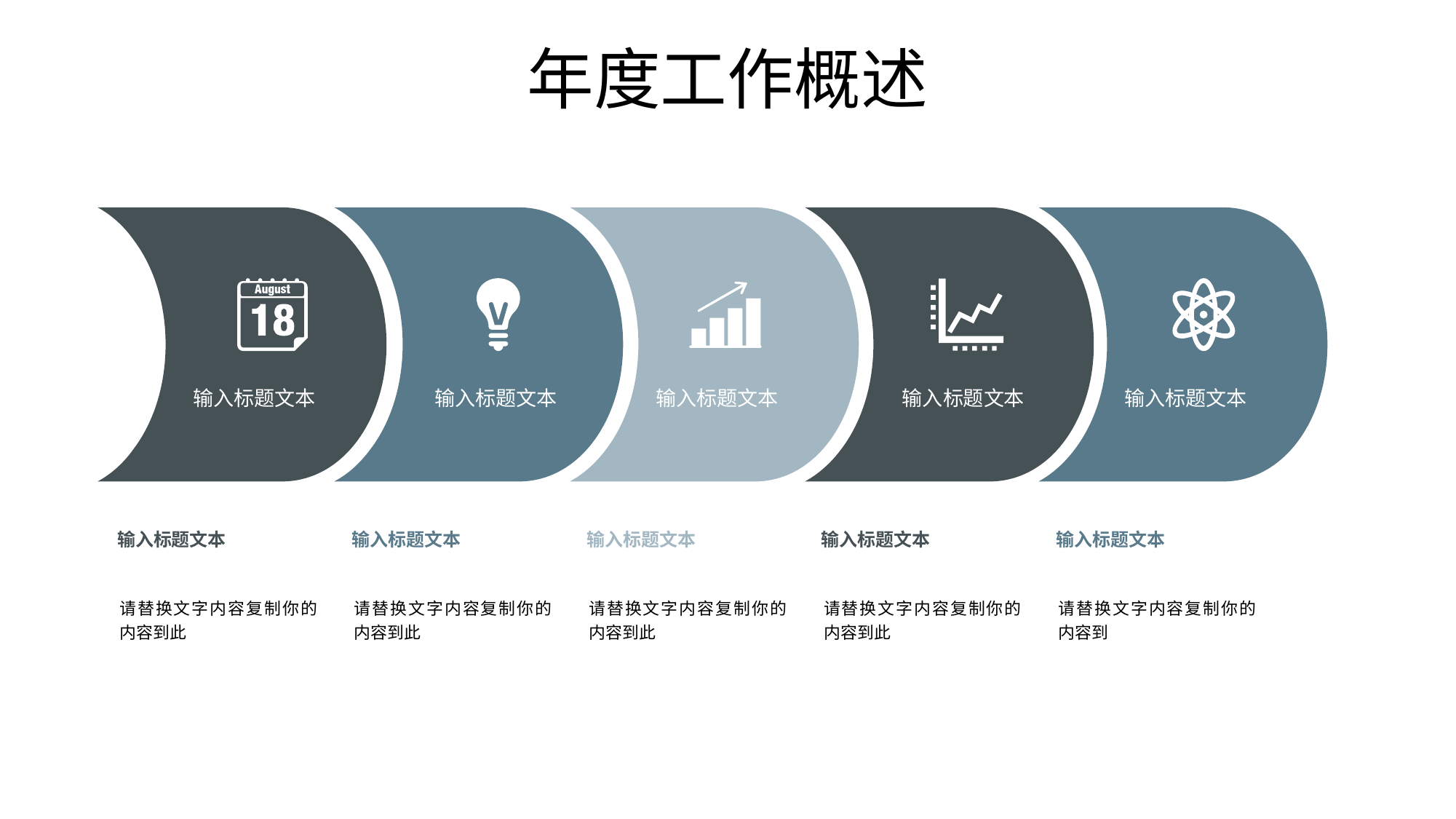

年度工作概述

输入标题文本
输入标题文本
请替换文字内容复制你的内容到此

输入标题文本
输入标题文本
请替换文字内容复制你的内容到此

输入标题文本
输入标题文本
请替换文字内容复制你的内容到此

输入标题文本
输入标题文本
请替换文字内容复制你的内容到此

输入标题文本
输入标题文本
请替换文字内容复制你的内容到